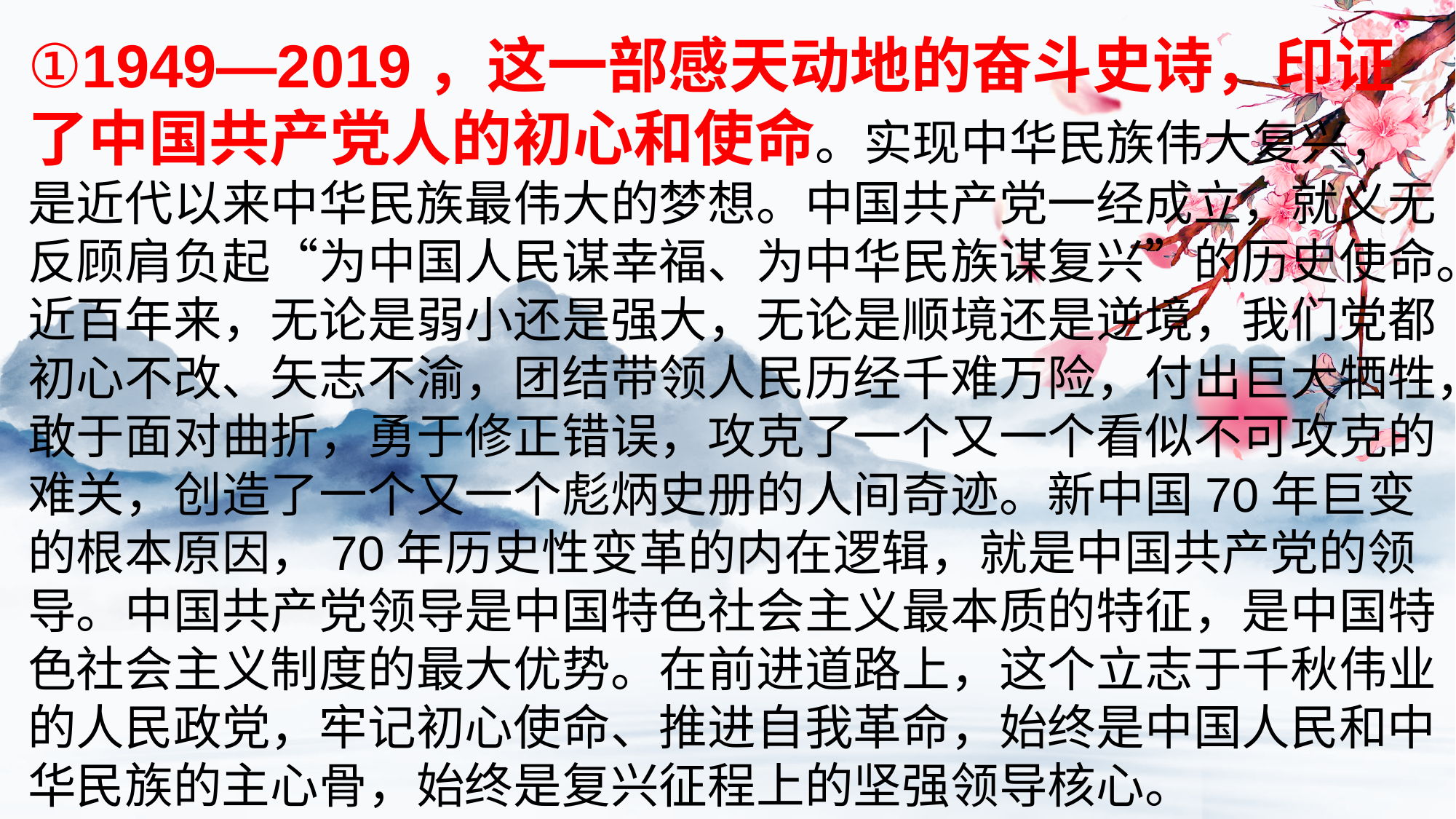

①1949—2019，这一部感天动地的奋斗史诗，印证了中国共产党人的初心和使命。实现中华民族伟大复兴，是近代以来中华民族最伟大的梦想。中国共产党一经成立，就义无反顾肩负起“为中国人民谋幸福、为中华民族谋复兴”的历史使命。近百年来，无论是弱小还是强大，无论是顺境还是逆境，我们党都初心不改、矢志不渝，团结带领人民历经千难万险，付出巨大牺牲，敢于面对曲折，勇于修正错误，攻克了一个又一个看似不可攻克的难关，创造了一个又一个彪炳史册的人间奇迹。新中国70年巨变的根本原因，70年历史性变革的内在逻辑，就是中国共产党的领导。中国共产党领导是中国特色社会主义最本质的特征，是中国特色社会主义制度的最大优势。在前进道路上，这个立志于千秋伟业的人民政党，牢记初心使命、推进自我革命，始终是中国人民和中华民族的主心骨，始终是复兴征程上的坚强领导核心。